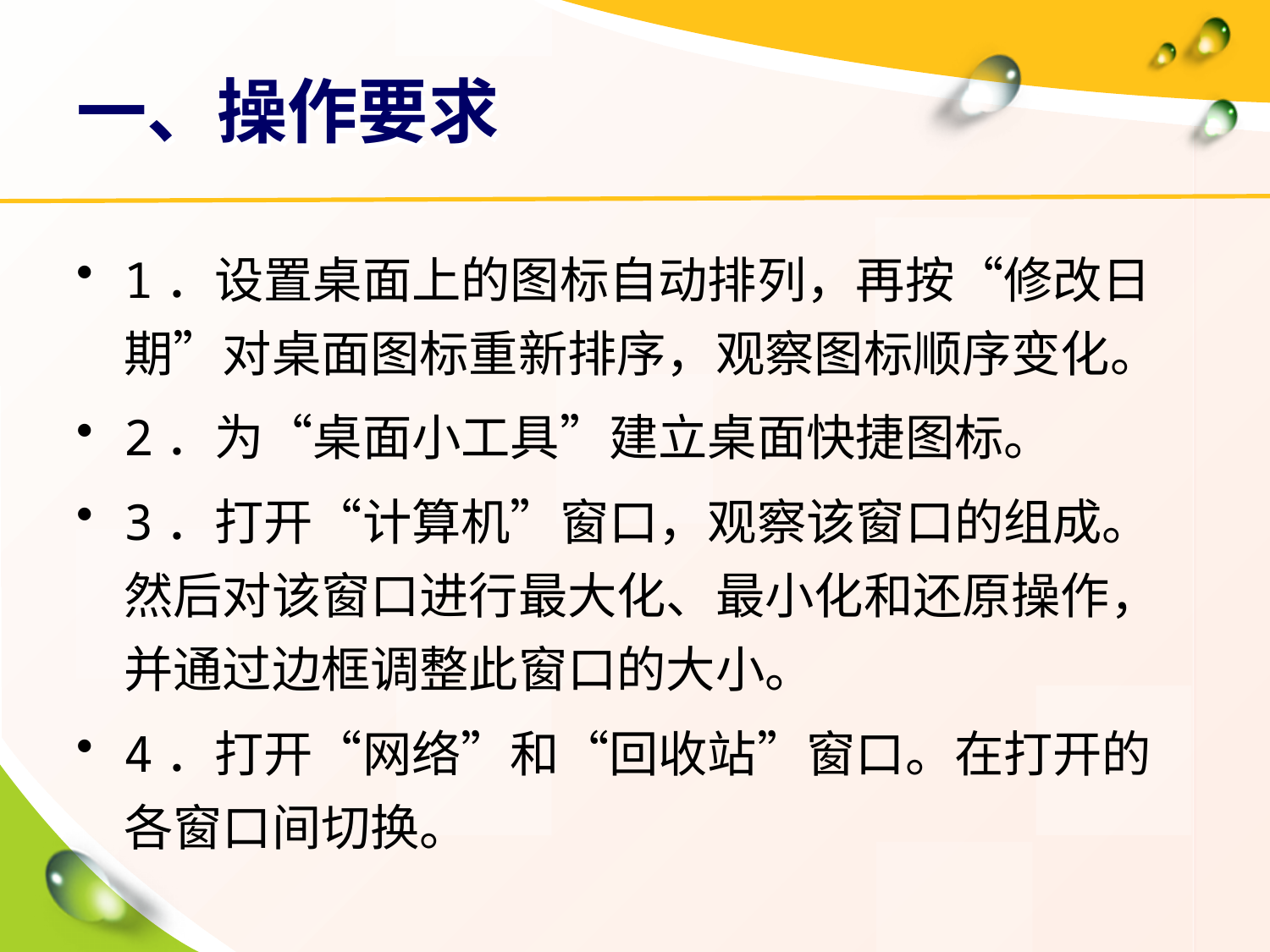

# 一、操作要求
1．设置桌面上的图标自动排列，再按“修改日期”对桌面图标重新排序，观察图标顺序变化。
2．为“桌面小工具”建立桌面快捷图标。
3．打开“计算机”窗口，观察该窗口的组成。然后对该窗口进行最大化、最小化和还原操作，并通过边框调整此窗口的大小。
4．打开“网络”和“回收站”窗口。在打开的各窗口间切换。